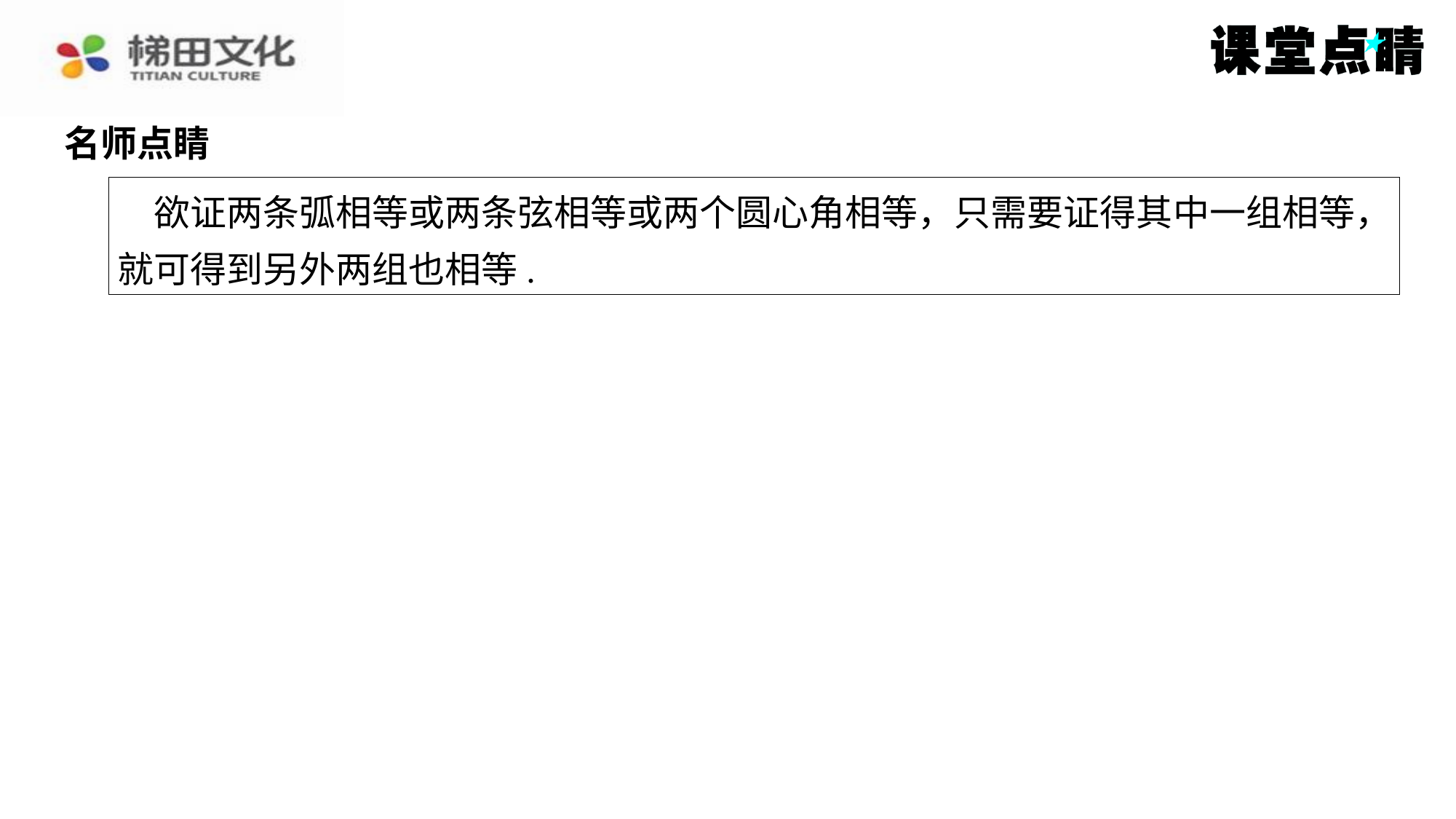

名师点睛
　欲证两条弧相等或两条弦相等或两个圆心角相等，只需要证得其中一组相等，
就可得到另外两组也相等.